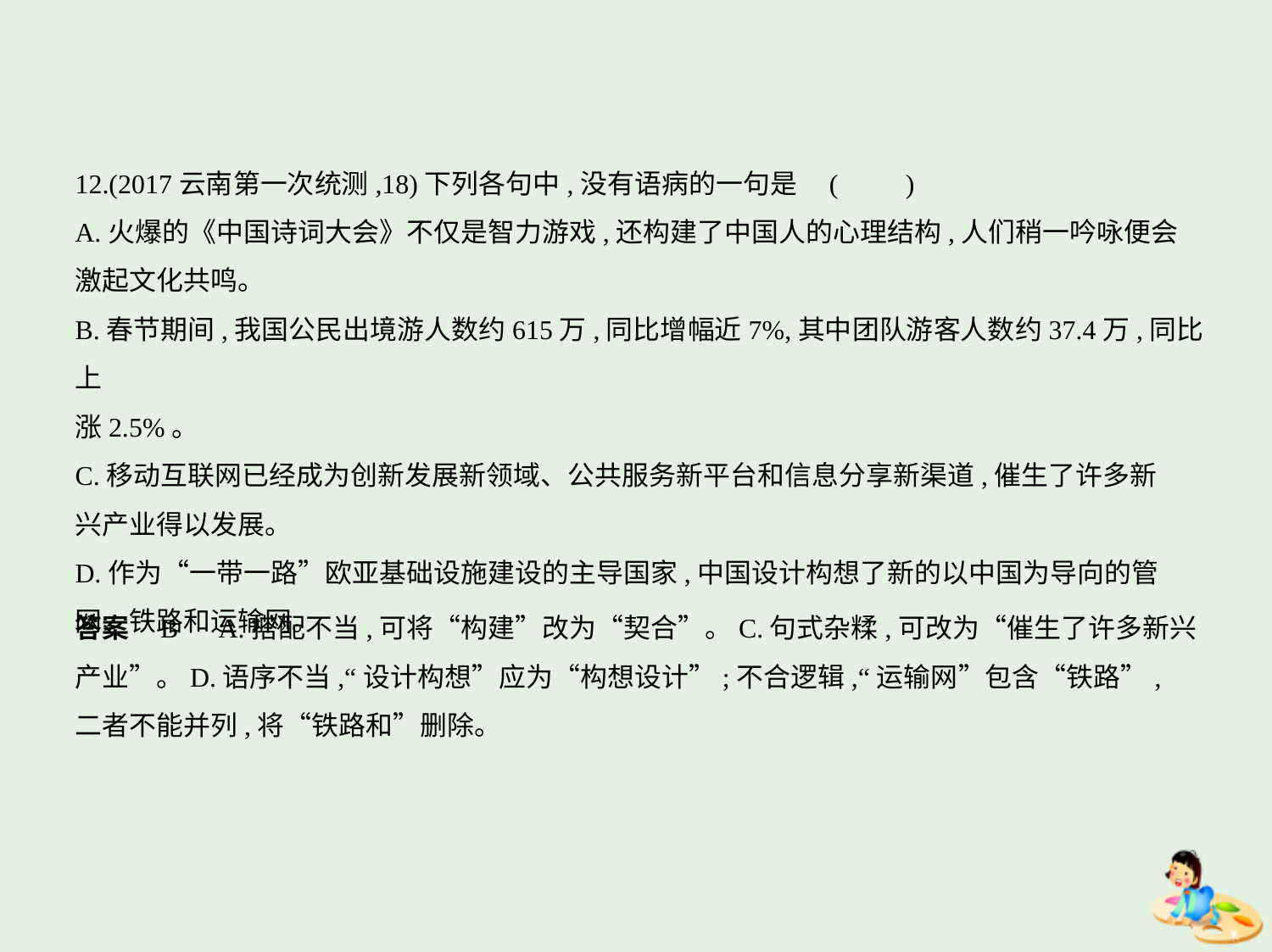

12.(2017云南第一次统测,18)下列各句中,没有语病的一句是 (　　)
A.火爆的《中国诗词大会》不仅是智力游戏,还构建了中国人的心理结构,人们稍一吟咏便会
激起文化共鸣。
B.春节期间,我国公民出境游人数约615万,同比增幅近7%,其中团队游客人数约37.4万,同比上
涨2.5%。
C.移动互联网已经成为创新发展新领域、公共服务新平台和信息分享新渠道,催生了许多新
兴产业得以发展。
D.作为“一带一路”欧亚基础设施建设的主导国家,中国设计构想了新的以中国为导向的管
网、铁路和运输网。
答案    B　A.搭配不当,可将“构建”改为“契合”。C.句式杂糅,可改为“催生了许多新兴
产业”。D.语序不当,“设计构想”应为“构想设计”;不合逻辑,“运输网”包含“铁路”,
二者不能并列,将“铁路和”删除。